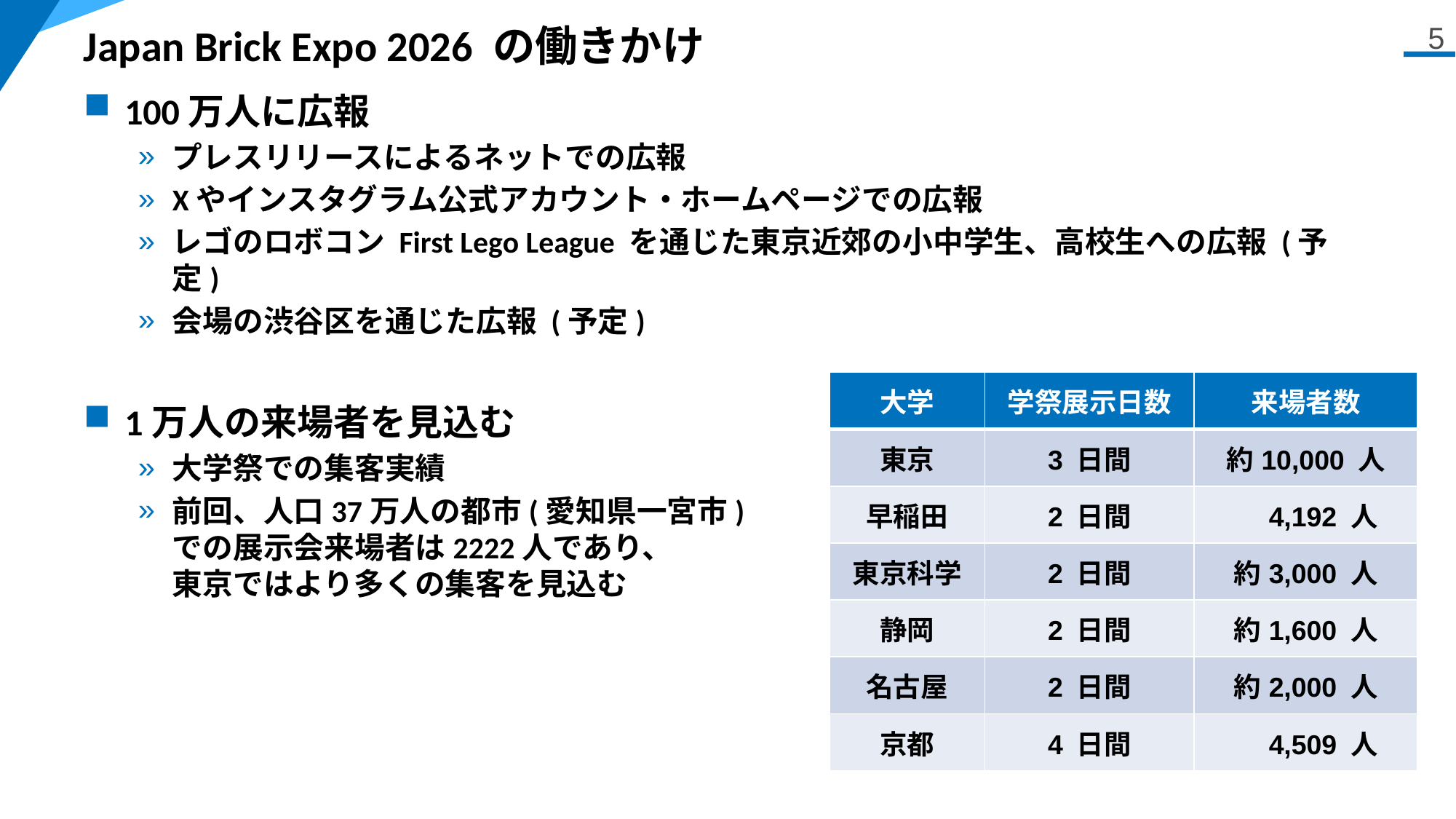

# Japan Brick Expo 2026 の働きかけ
5
100万人に広報
プレスリリースによるネットでの広報
Xやインスタグラム公式アカウント・ホームページでの広報
レゴのロボコン First Lego League を通じた東京近郊の小中学生、高校生への広報 (予定)
会場の渋谷区を通じた広報 (予定)

1万人の来場者を見込む
大学祭での集客実績
前回、人口37万人の都市(愛知県一宮市)
での展示会来場者は2222人であり、
東京ではより多くの集客を見込む

| 大学 | 学祭展示日数 | 来場者数 |
| --- | --- | --- |
| 東京 | 3 日間 | 約10,000 人 |
| 早稲田 | 2 日間 | 4,192 人 |
| 東京科学 | 2 日間 | 約3,000 人 |
| 静岡 | 2 日間 | 約1,600 人 |
| 名古屋 | 2 日間 | 約2,000 人 |
| 京都 | 4 日間 | 4,509 人 |